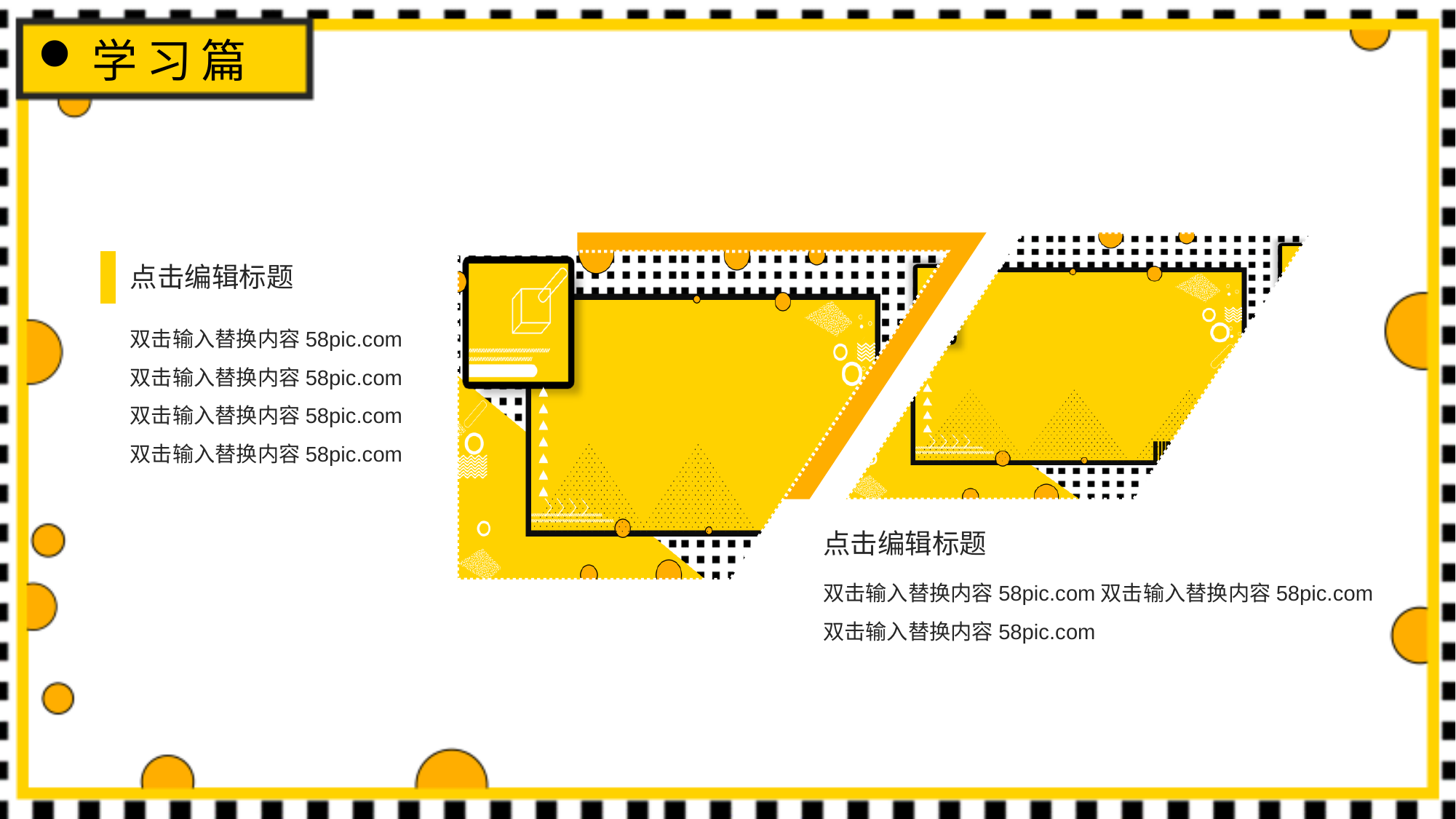

学习篇

点击编辑标题

双击输入替换内容58pic.com
双击输入替换内容58pic.com
双击输入替换内容58pic.com
双击输入替换内容58pic.com
点击编辑标题
双击输入替换内容58pic.com双击输入替换内容58pic.com
双击输入替换内容58pic.com